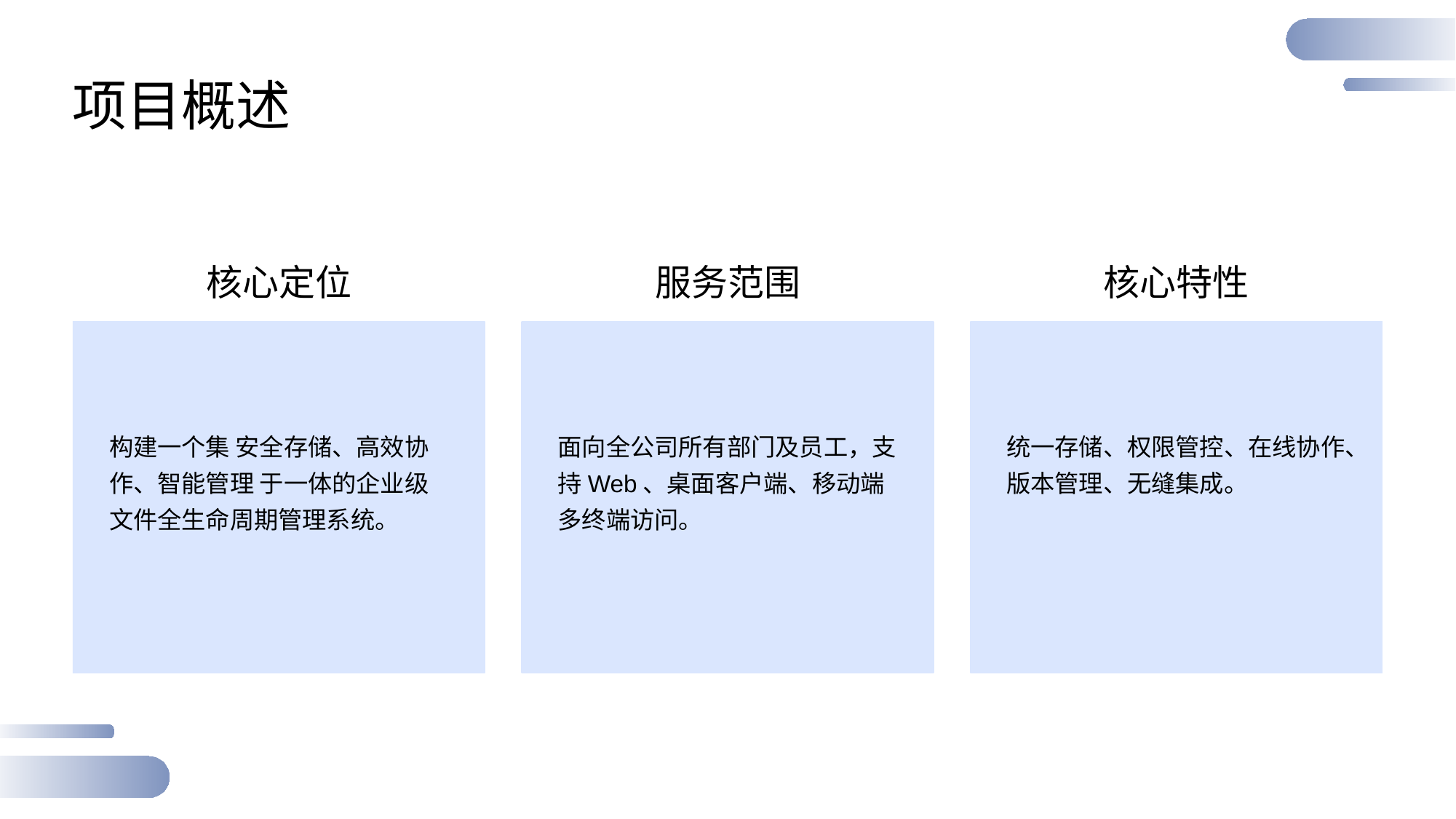

项目概述
核心定位
服务范围
核心特性

面向全公司所有部门及员工，支持Web、桌面客户端、移动端多终端访问。
统一存储、权限管控、在线协作、版本管理、无缝集成。
构建一个集 安全存储、高效协作、智能管理 于一体的企业级文件全生命周期管理系统。